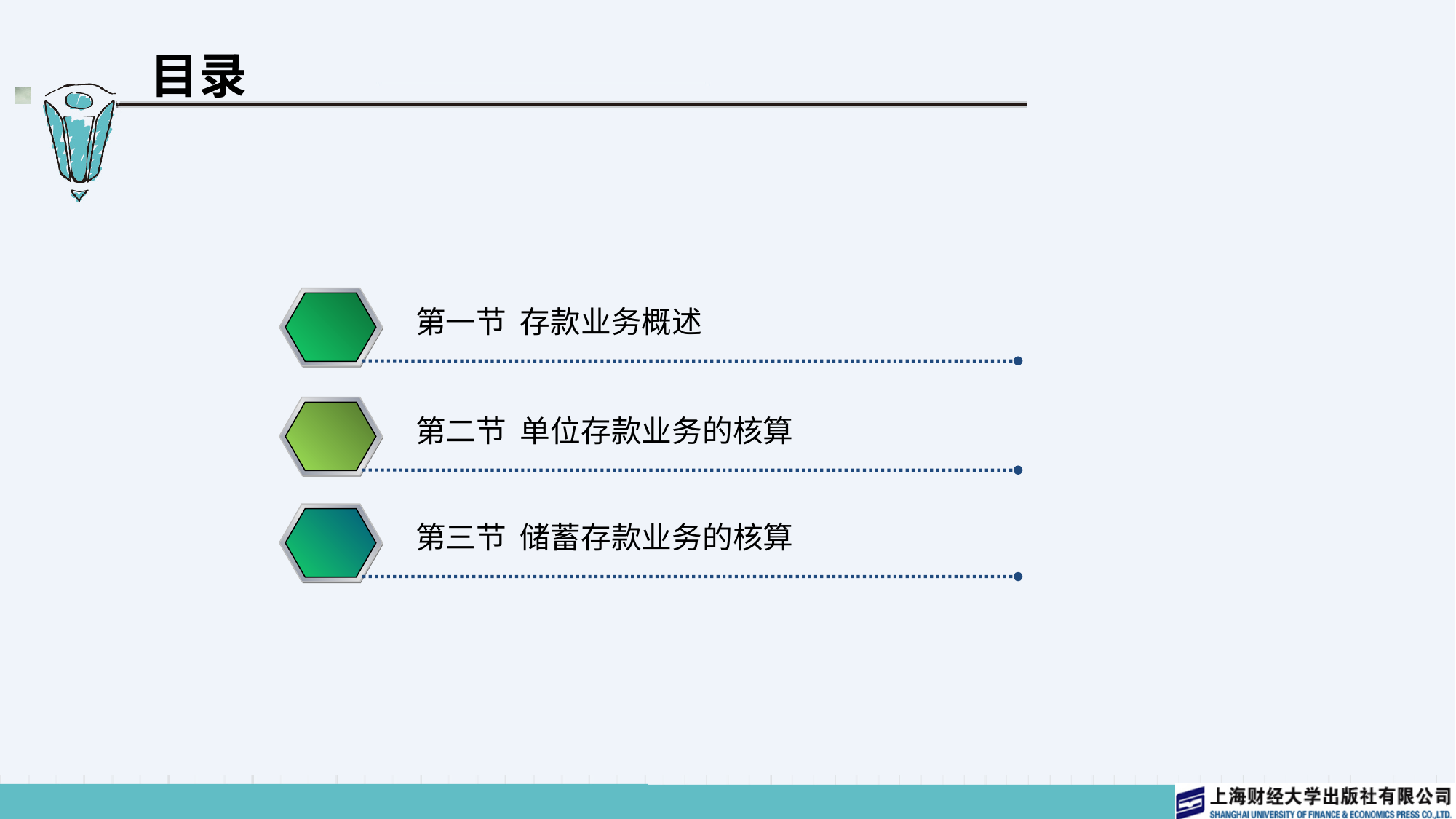

# 目录

第一节  存款业务概述

第二节  单位存款业务的核算

第三节  储蓄存款业务的核算